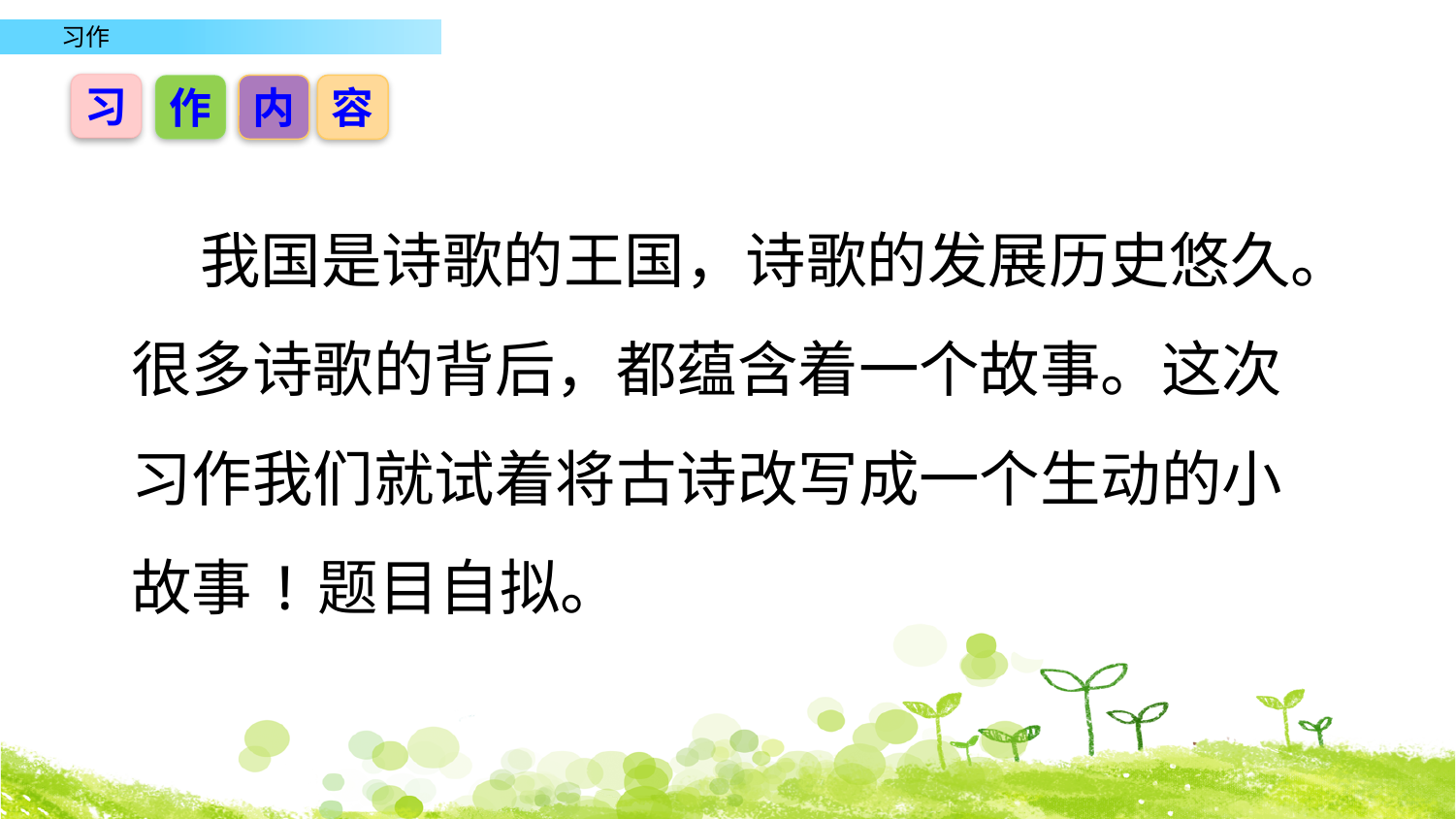

习
作
内
容
    我国是诗歌的王国，诗歌的发展历史悠久。很多诗歌的背后，都蕴含着一个故事。这次习作我们就试着将古诗改写成一个生动的小故事!题目自拟。